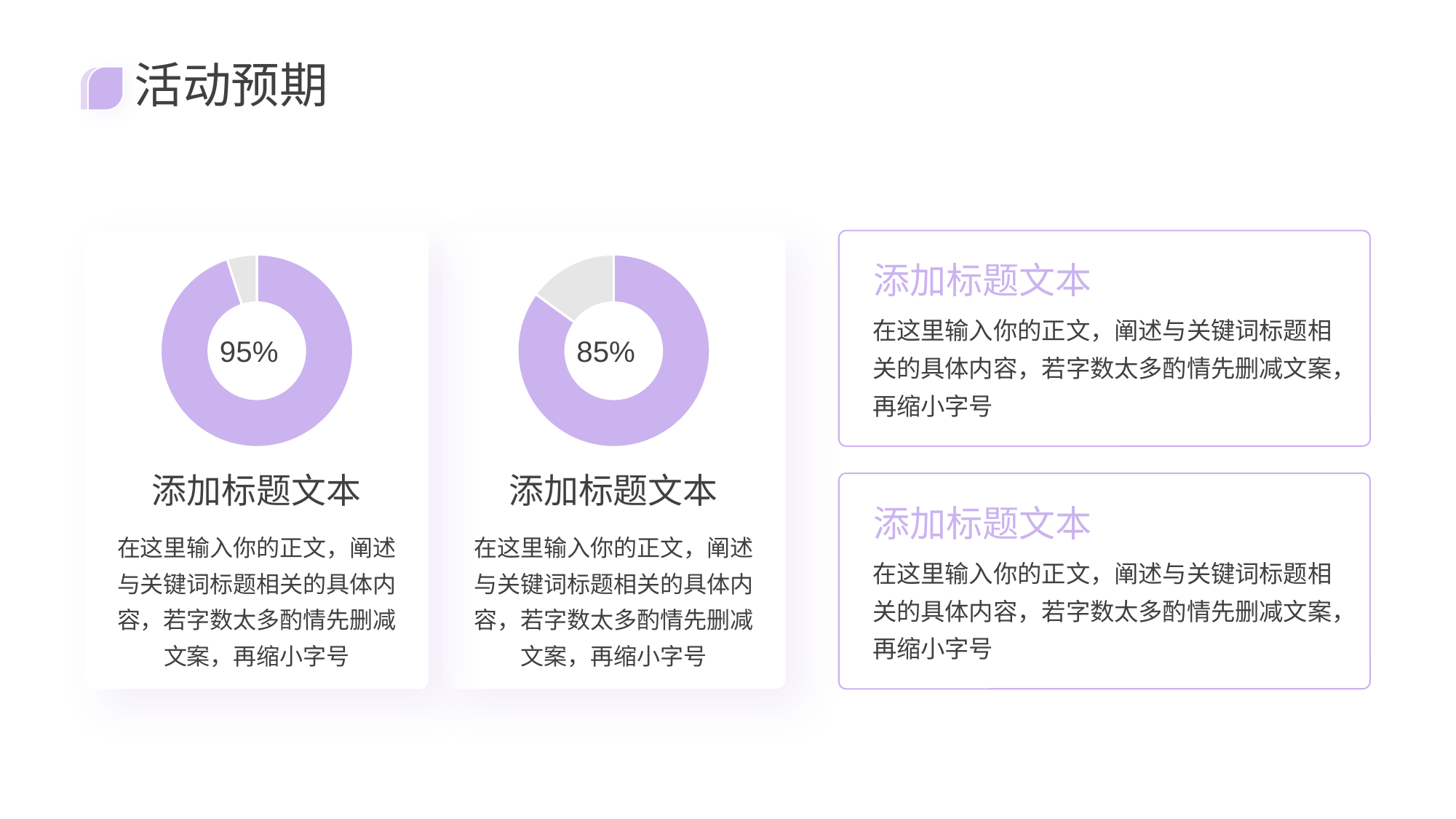

活动预期

### Chart

| Category | 销售额 |
|---|---|
| 第一季度 | 95.0 |
| 第二季度 | 5.0 |
95%
添加标题文本
在这里输入你的正文，阐述与关键词标题相关的具体内容，若字数太多酌情先删减文案，再缩小字号

### Chart

| Category | 销售额 |
|---|---|
| 第一季度 | 85.0 |
| 第二季度 | 15.0 |
85%
添加标题文本
在这里输入你的正文，阐述与关键词标题相关的具体内容，若字数太多酌情先删减文案，再缩小字号

添加标题文本
在这里输入你的正文，阐述与关键词标题相关的具体内容，若字数太多酌情先删减文案，再缩小字号

添加标题文本
在这里输入你的正文，阐述与关键词标题相关的具体内容，若字数太多酌情先删减文案，再缩小字号